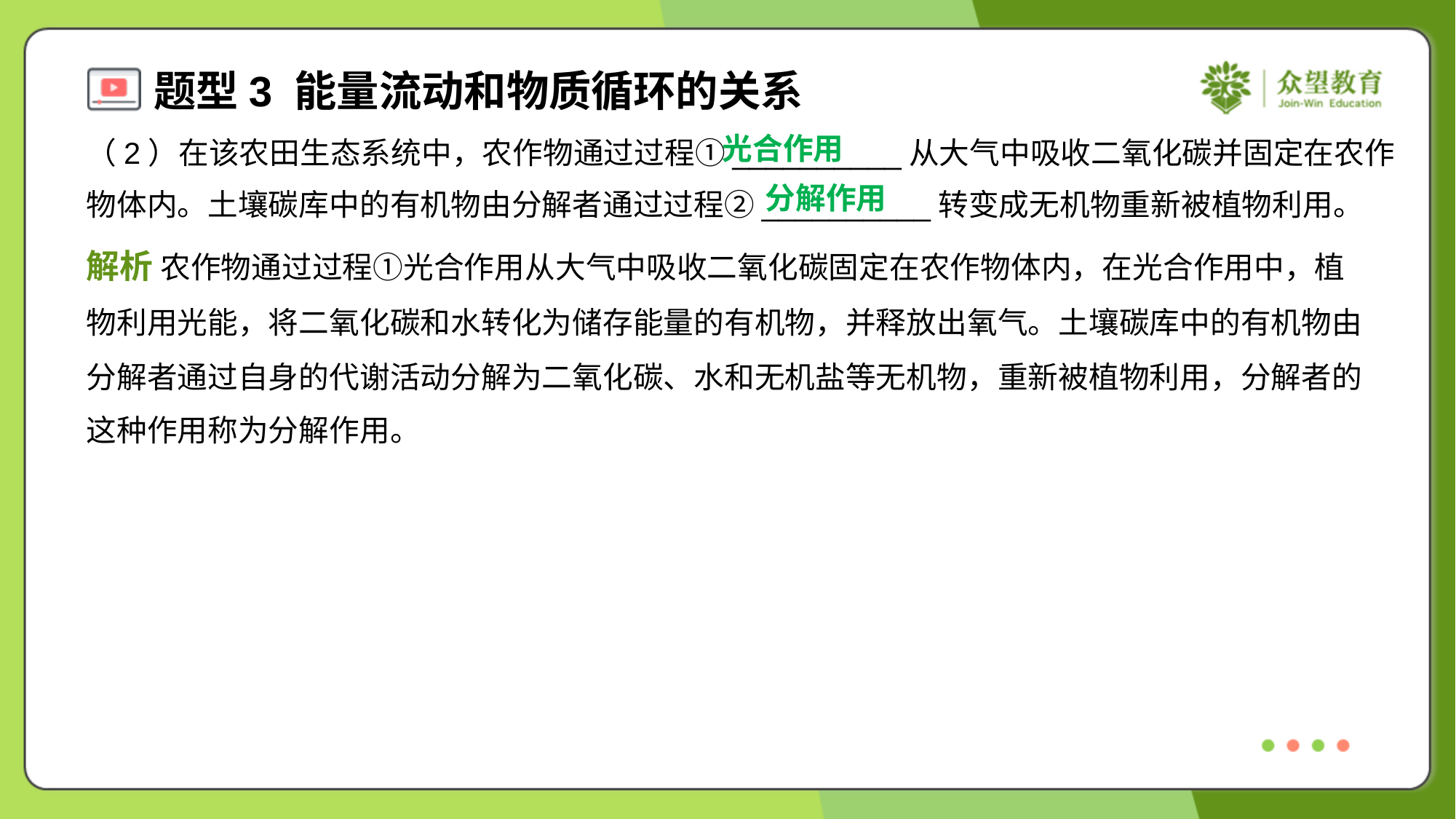

光合作用
（2）在该农田生态系统中，农作物通过过程①__________从大气中吸收二氧化碳并固定在农作
物体内。土壤碳库中的有机物由分解者通过过程②__________转变成无机物重新被植物利用。
分解作用
解析 农作物通过过程①光合作用从大气中吸收二氧化碳固定在农作物体内，在光合作用中，植
物利用光能，将二氧化碳和水转化为储存能量的有机物，并释放出氧气。土壤碳库中的有机物由
分解者通过自身的代谢活动分解为二氧化碳、水和无机盐等无机物，重新被植物利用，分解者的
这种作用称为分解作用。